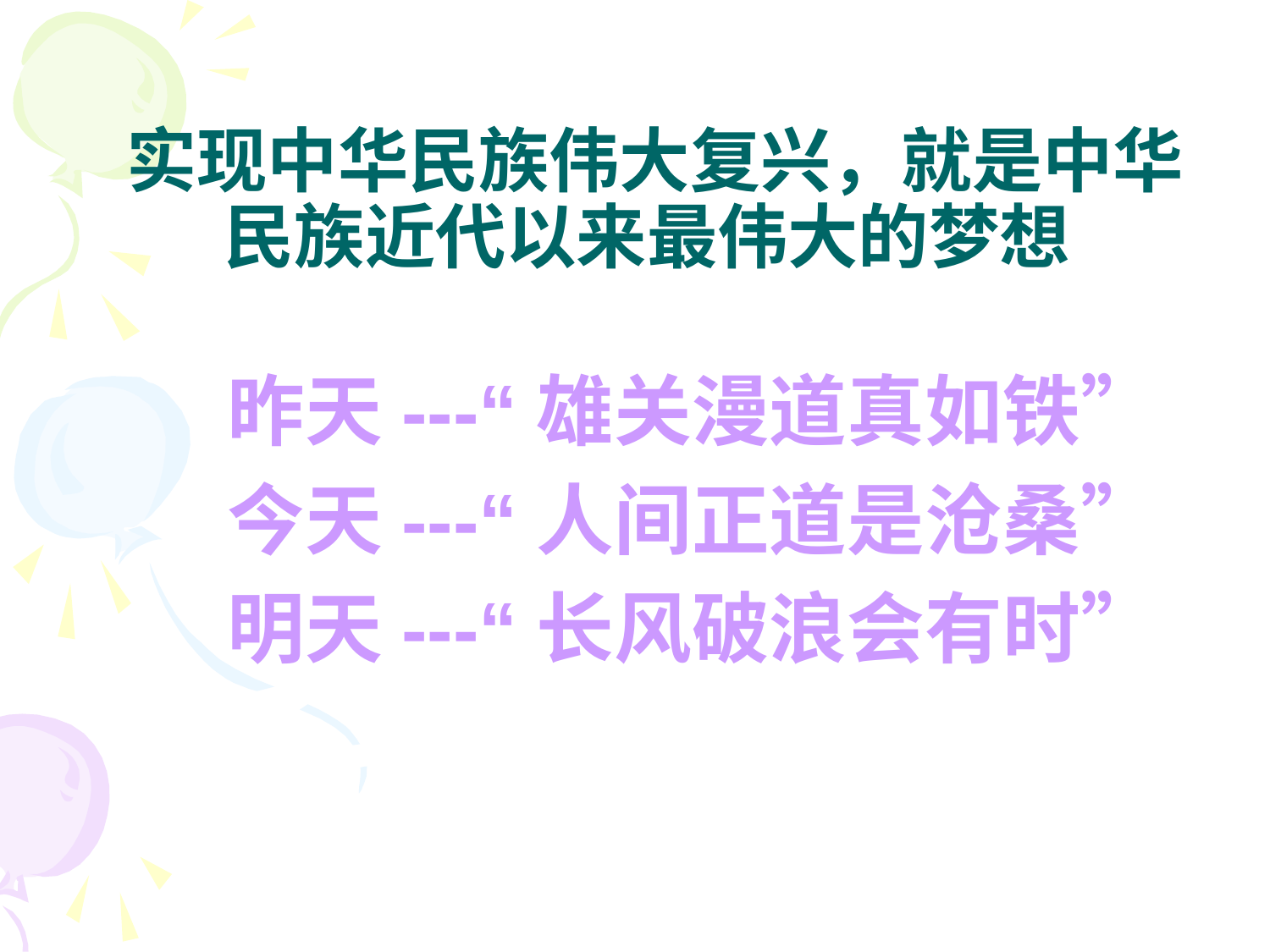

# 实现中华民族伟大复兴，就是中华民族近代以来最伟大的梦想
昨天---“雄关漫道真如铁”
今天---“人间正道是沧桑”
明天---“长风破浪会有时”